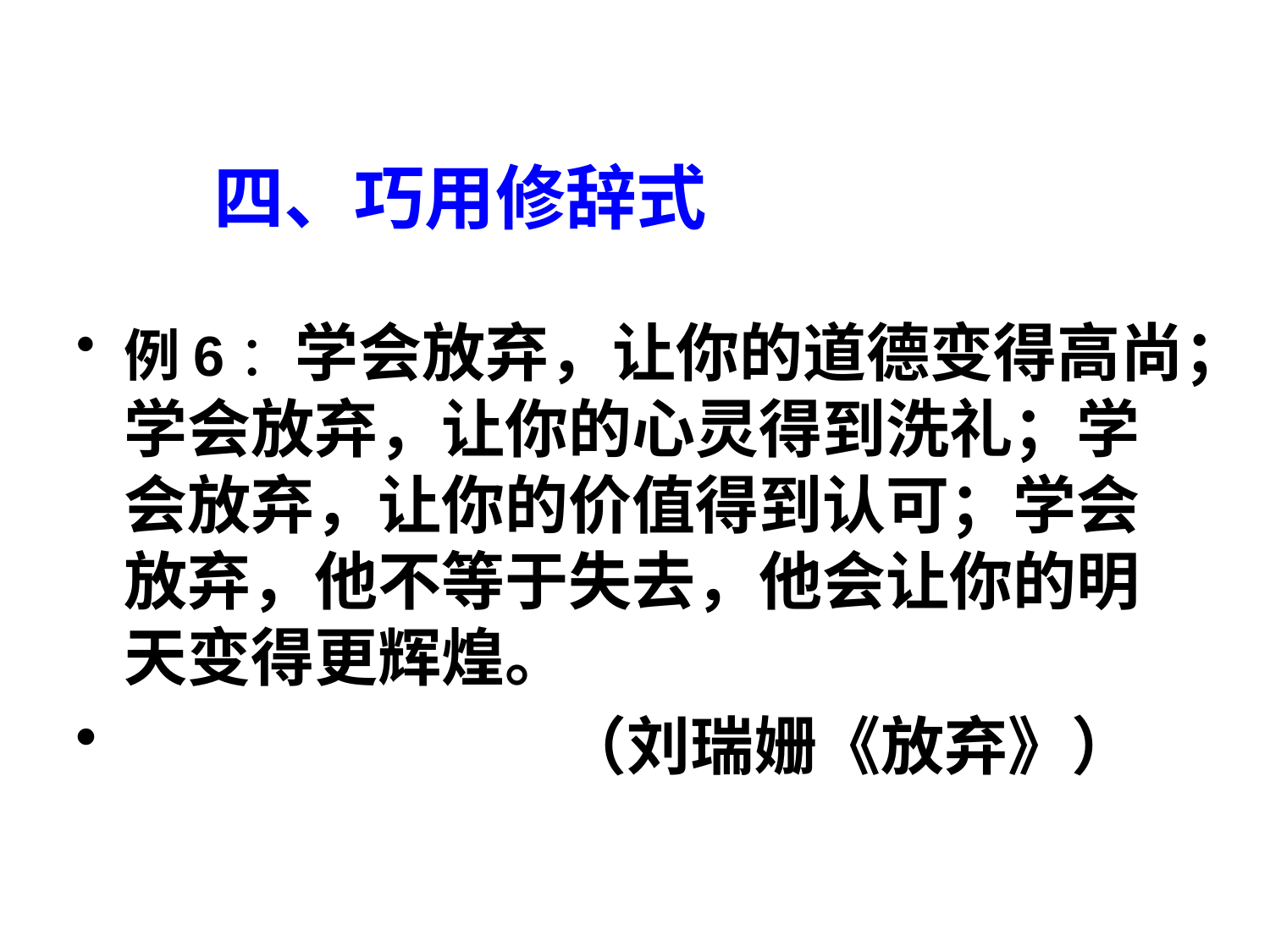

# 四、巧用修辞式
例6：学会放弃，让你的道德变得高尚；学会放弃，让你的心灵得到洗礼；学会放弃，让你的价值得到认可；学会放弃，他不等于失去，他会让你的明天变得更辉煌。
   　　　　　　（刘瑞姗《放弃》）